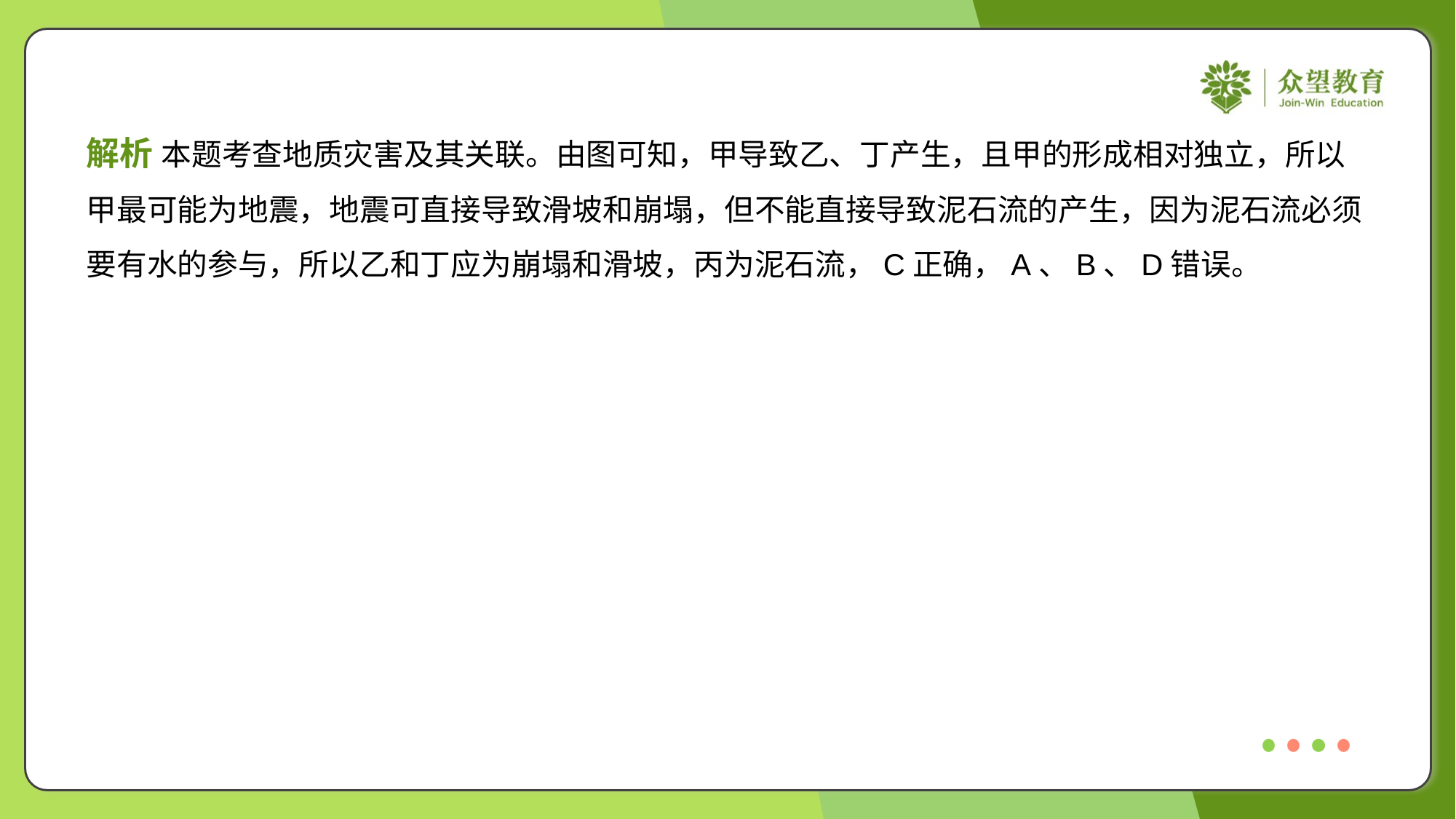

解析 本题考查地质灾害及其关联。由图可知，甲导致乙、丁产生，且甲的形成相对独立，所以
甲最可能为地震，地震可直接导致滑坡和崩塌，但不能直接导致泥石流的产生，因为泥石流必须
要有水的参与，所以乙和丁应为崩塌和滑坡，丙为泥石流，C正确，A、B、D错误。